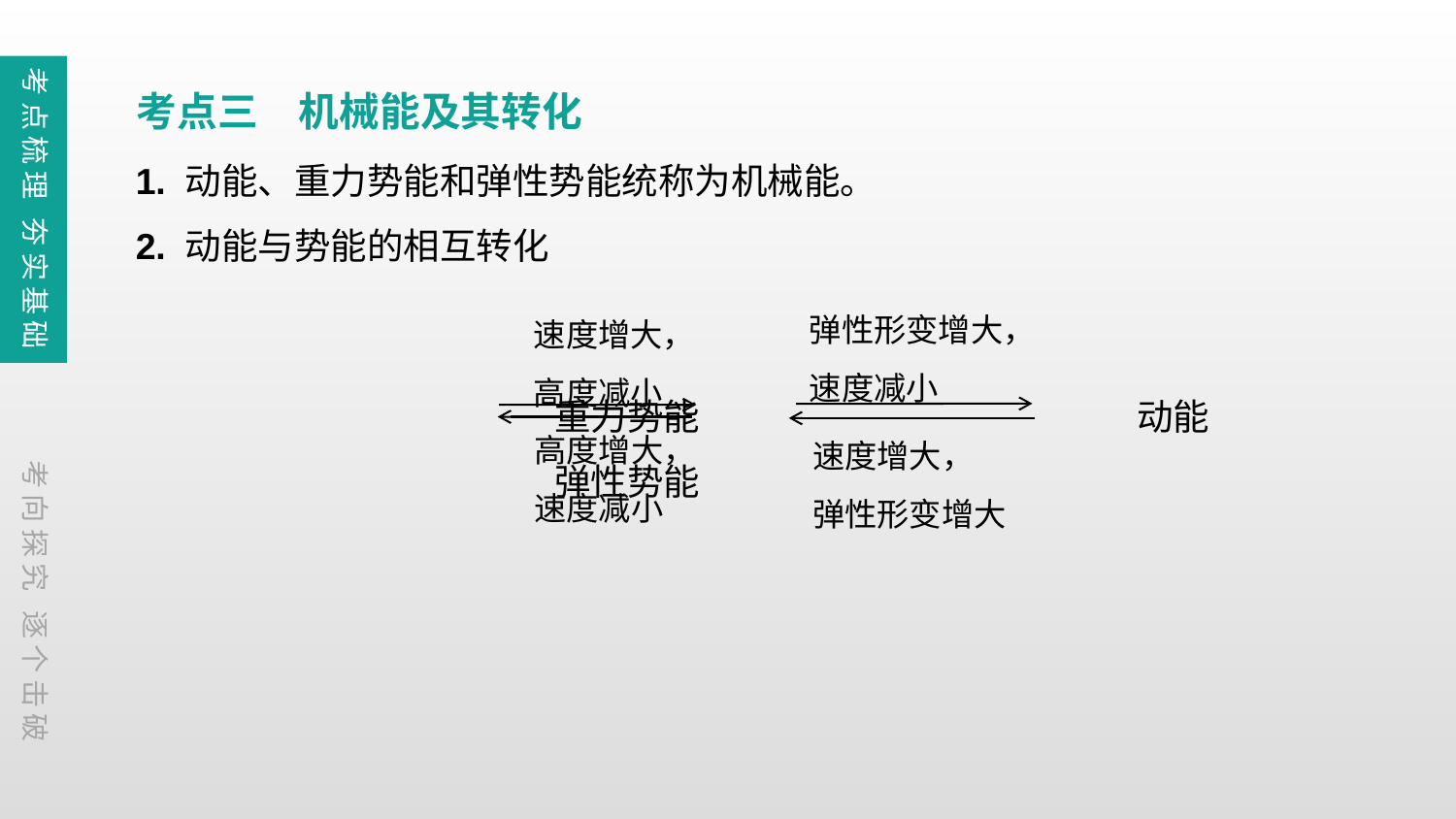

考点梳理 夯实基础
考点三　机械能及其转化
1. 动能、重力势能和弹性势能统称为机械能。
2. 动能与势能的相互转化
弹性形变增大，
速度减小
速度增大，
高度减小
			重力势能 			动能 				弹性势能
高度增大，
速度减小
速度增大，
弹性形变增大
考向探究 逐个击破